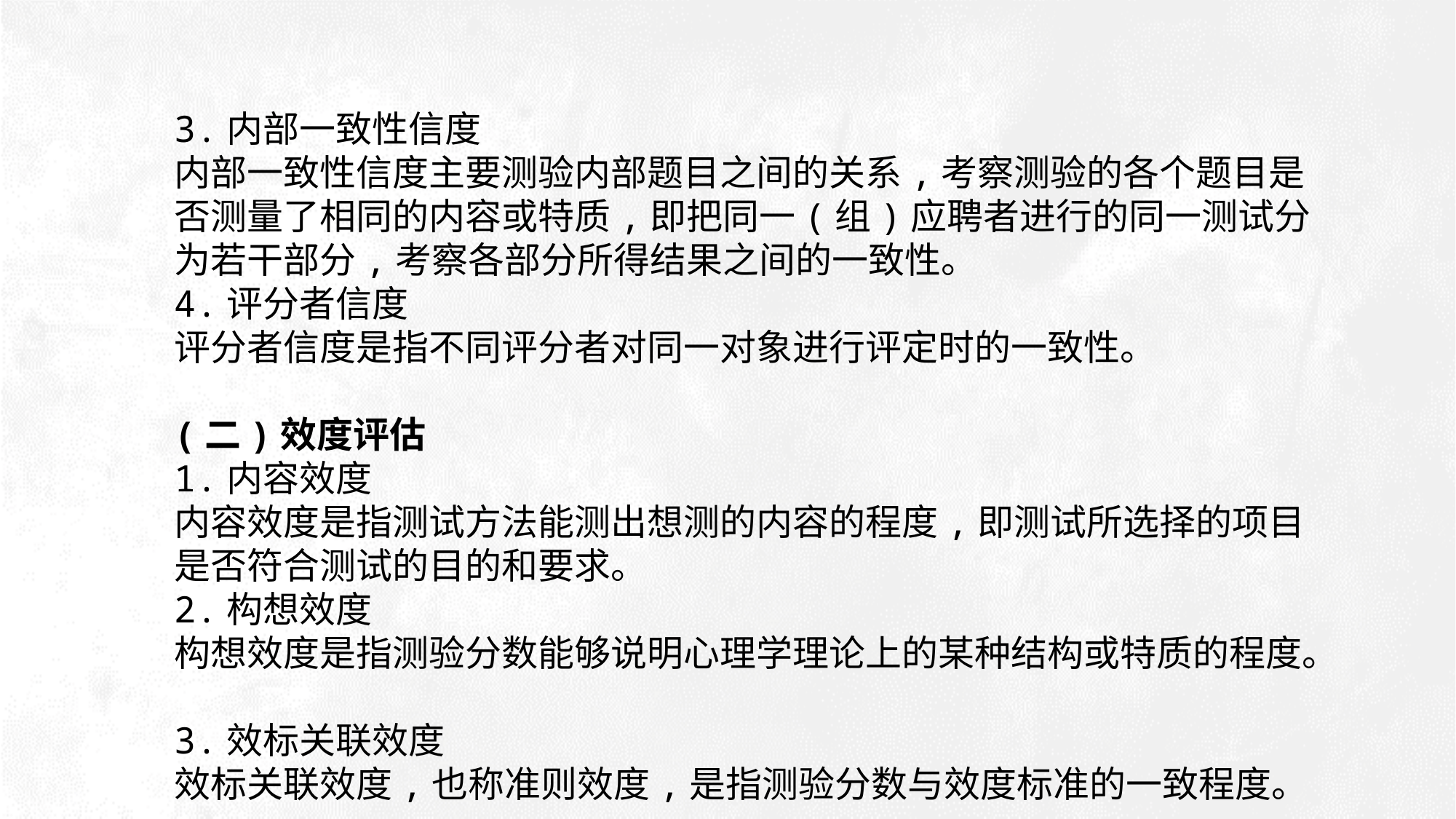

3.内部一致性信度
内部一致性信度主要测验内部题目之间的关系,考察测验的各个题目是否测量了相同的内容或特质,即把同一(组)应聘者进行的同一测试分为若干部分,考察各部分所得结果之间的一致性。
4.评分者信度
评分者信度是指不同评分者对同一对象进行评定时的一致性。

(二)效度评估
1.内容效度
内容效度是指测试方法能测出想测的内容的程度,即测试所选择的项目是否符合测试的目的和要求。
2.构想效度
构想效度是指测验分数能够说明心理学理论上的某种结构或特质的程度。
3.效标关联效度
效标关联效度,也称准则效度,是指测验分数与效度标准的一致程度。

e7d195523061f1c0deeec63e560781cfd59afb0ea006f2a87ABB68BF51EA6619813959095094C18C62A12F549504892A4AAA8C1554C6663626E05CA27F281A14E6983772AFC3FB97135759321DEA3D70CCCB10945EC5A0322096E752803368C2184698845E3CCD6DB7F651295A8E4F3FDC19EA64A2B4A4AC1434B55AAE41CF0BF61B375C23F3039959E085EE760725AA